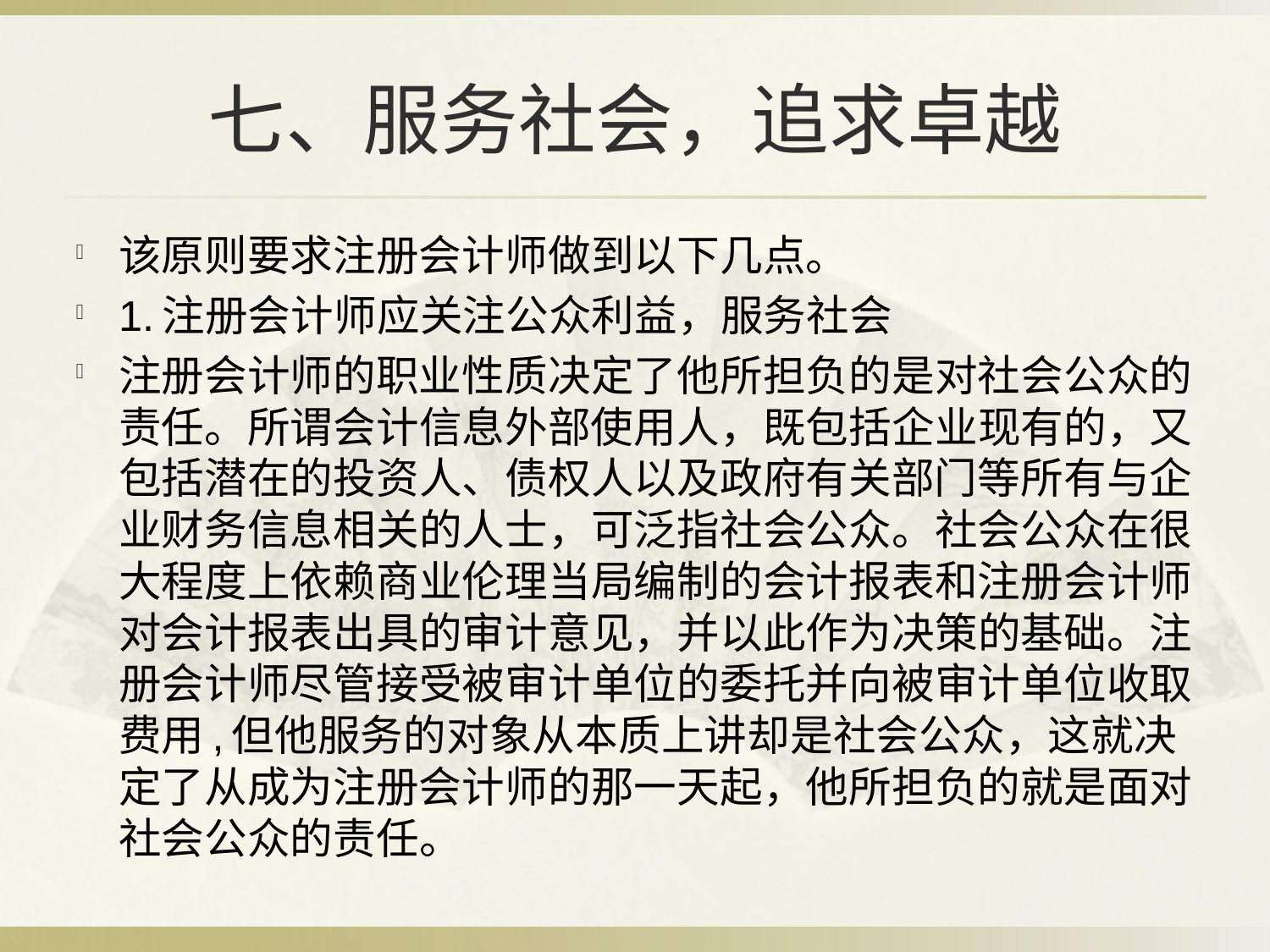

# 七、服务社会，追求卓越
该原则要求注册会计师做到以下几点。
1.注册会计师应关注公众利益，服务社会
注册会计师的职业性质决定了他所担负的是对社会公众的责任。所谓会计信息外部使用人，既包括企业现有的，又包括潜在的投资人、债权人以及政府有关部门等所有与企业财务信息相关的人士，可泛指社会公众。社会公众在很大程度上依赖商业伦理当局编制的会计报表和注册会计师对会计报表出具的审计意见，并以此作为决策的基础。注册会计师尽管接受被审计单位的委托并向被审计单位收取费用,但他服务的对象从本质上讲却是社会公众，这就决定了从成为注册会计师的那一天起，他所担负的就是面对社会公众的责任。